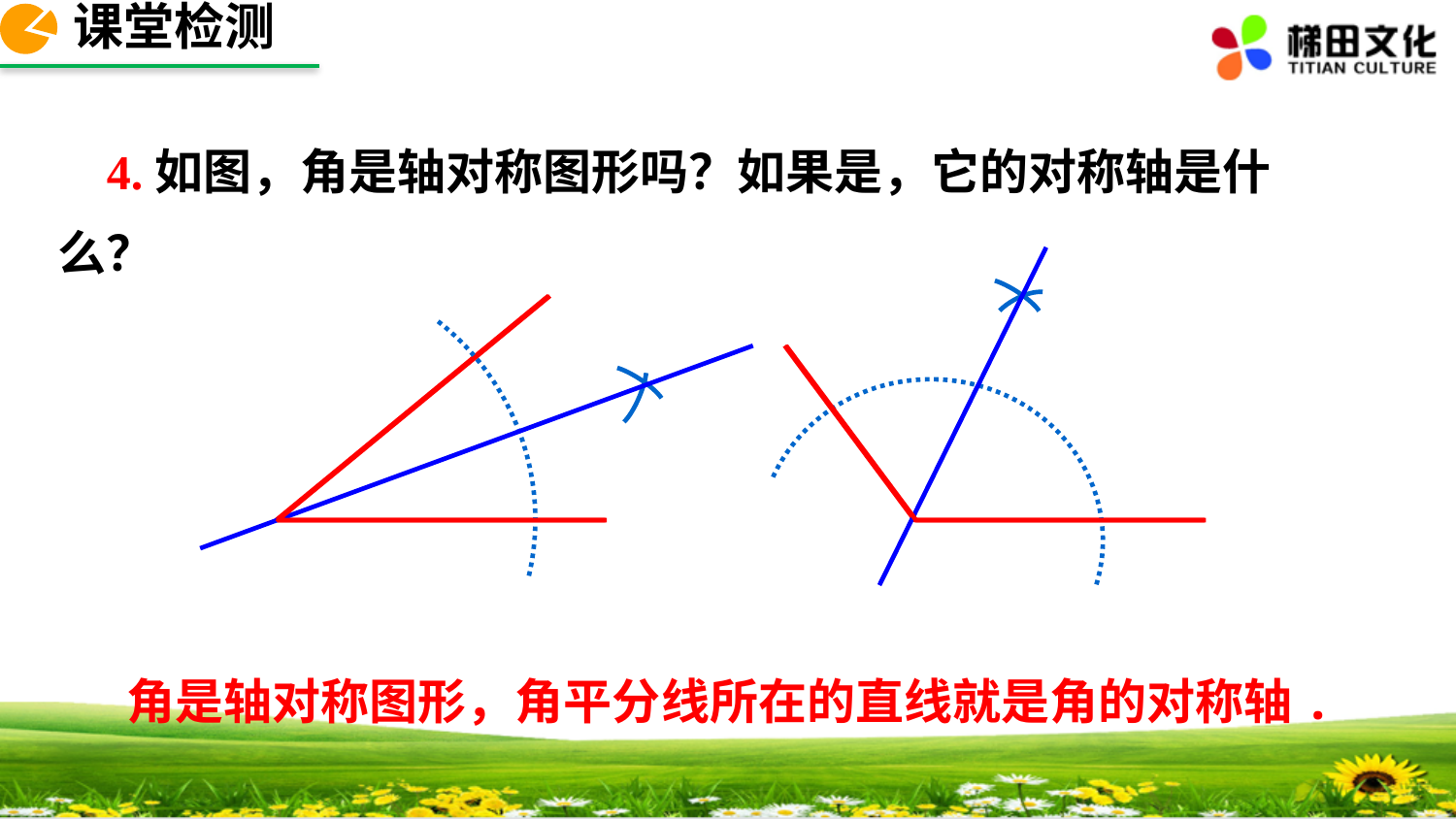

课堂检测

    4.如图，角是轴对称图形吗？如果是，它的对称轴是什么？

    角是轴对称图形，角平分线所在的直线就是角的对称轴.